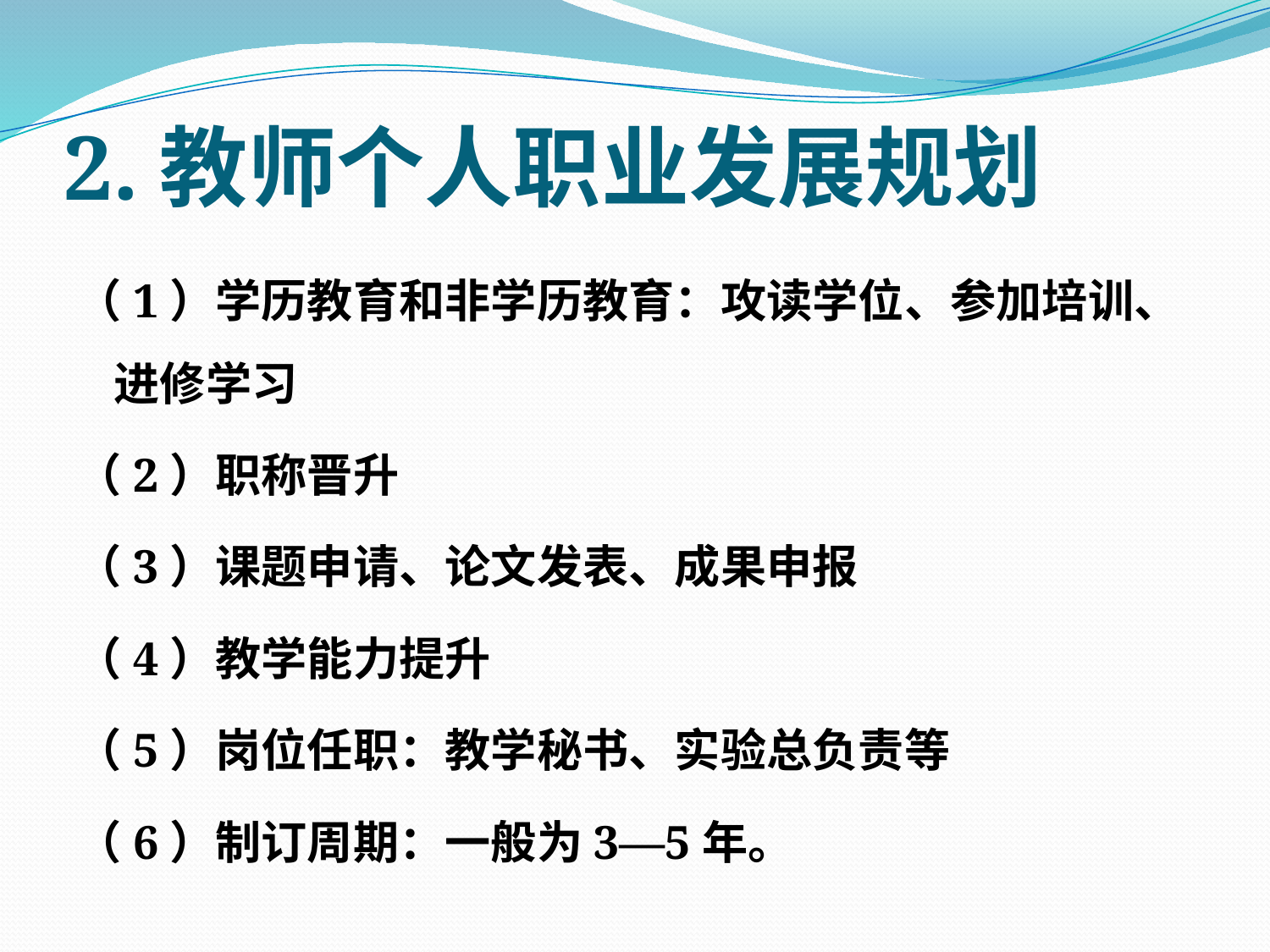

# 2.教师个人职业发展规划
（1）学历教育和非学历教育：攻读学位、参加培训、进修学习
（2）职称晋升
（3）课题申请、论文发表、成果申报
（4）教学能力提升
（5）岗位任职：教学秘书、实验总负责等
（6）制订周期：一般为3—5年。